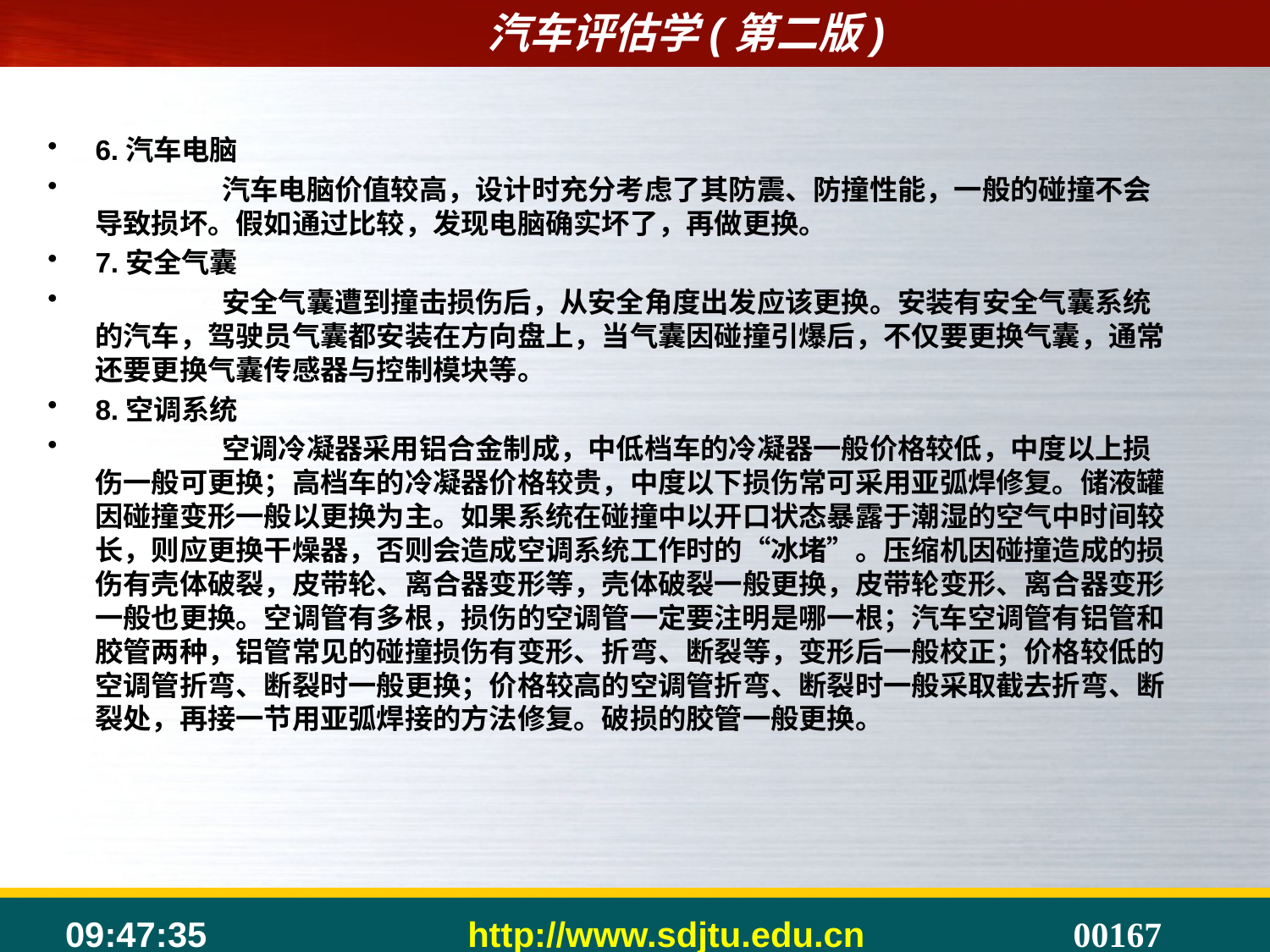

#
6.汽车电脑
	汽车电脑价值较高，设计时充分考虑了其防震、防撞性能，一般的碰撞不会导致损坏。假如通过比较，发现电脑确实坏了，再做更换。
7.安全气囊
	安全气囊遭到撞击损伤后，从安全角度出发应该更换。安装有安全气囊系统的汽车，驾驶员气囊都安装在方向盘上，当气囊因碰撞引爆后，不仅要更换气囊，通常还要更换气囊传感器与控制模块等。
8.空调系统
	空调冷凝器采用铝合金制成，中低档车的冷凝器一般价格较低，中度以上损伤一般可更换；高档车的冷凝器价格较贵，中度以下损伤常可采用亚弧焊修复。储液罐因碰撞变形一般以更换为主。如果系统在碰撞中以开口状态暴露于潮湿的空气中时间较长，则应更换干燥器，否则会造成空调系统工作时的“冰堵”。压缩机因碰撞造成的损伤有壳体破裂，皮带轮、离合器变形等，壳体破裂一般更换，皮带轮变形、离合器变形一般也更换。空调管有多根，损伤的空调管一定要注明是哪一根；汽车空调管有铝管和胶管两种，铝管常见的碰撞损伤有变形、折弯、断裂等，变形后一般校正；价格较低的空调管折弯、断裂时一般更换；价格较高的空调管折弯、断裂时一般采取截去折弯、断裂处，再接一节用亚弧焊接的方法修复。破损的胶管一般更换。